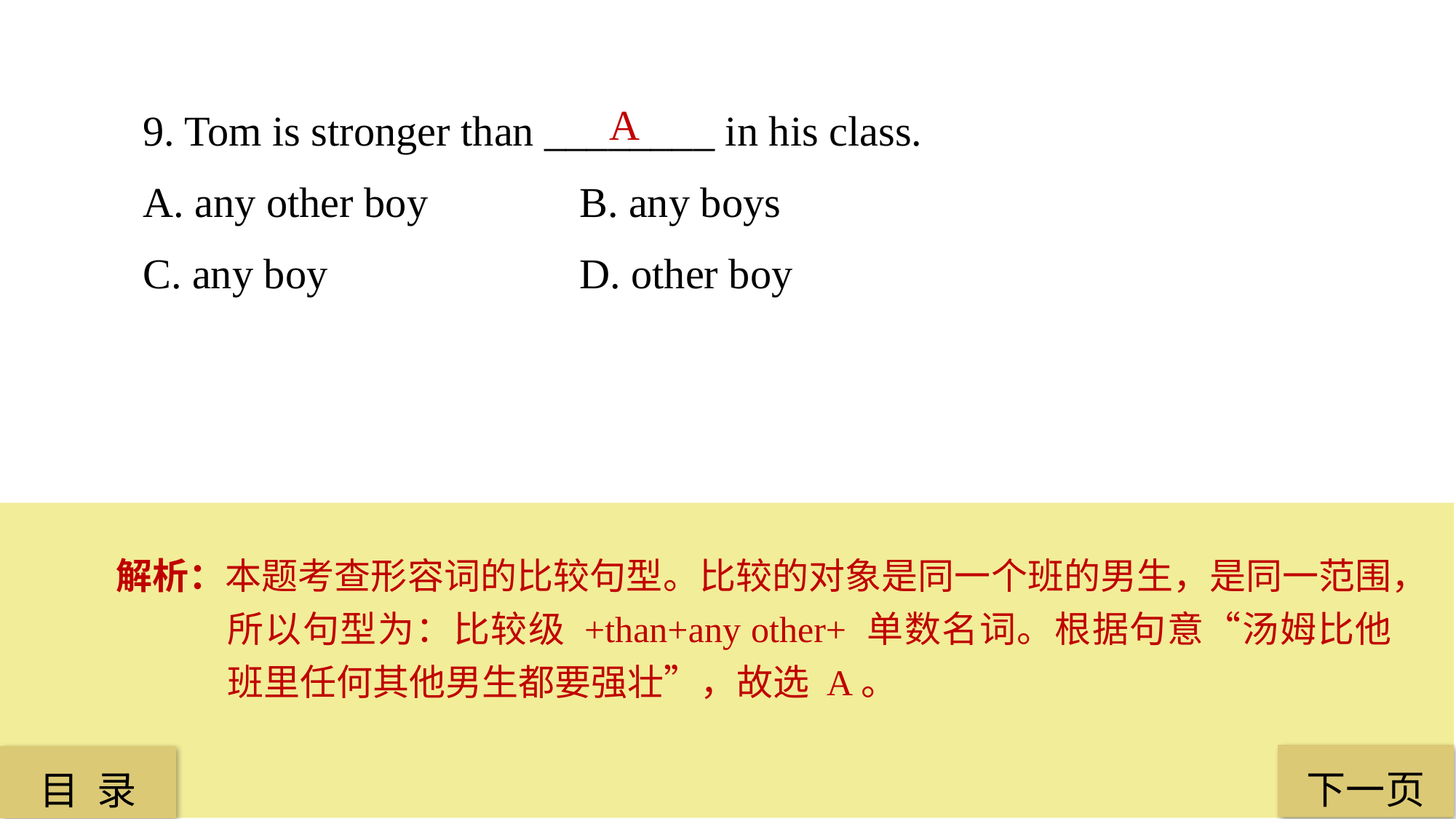

9. Tom is stronger than ________ in his class.
A. any other boy 		B. any boys
C. any boy 			D. other boy
A
解析：本题考查形容词的比较句型。比较的对象是同一个班的男生，是同一范围，所以句型为：比较级 +than+any other+ 单数名词。根据句意“汤姆比他班里任何其他男生都要强壮”，故选 A。